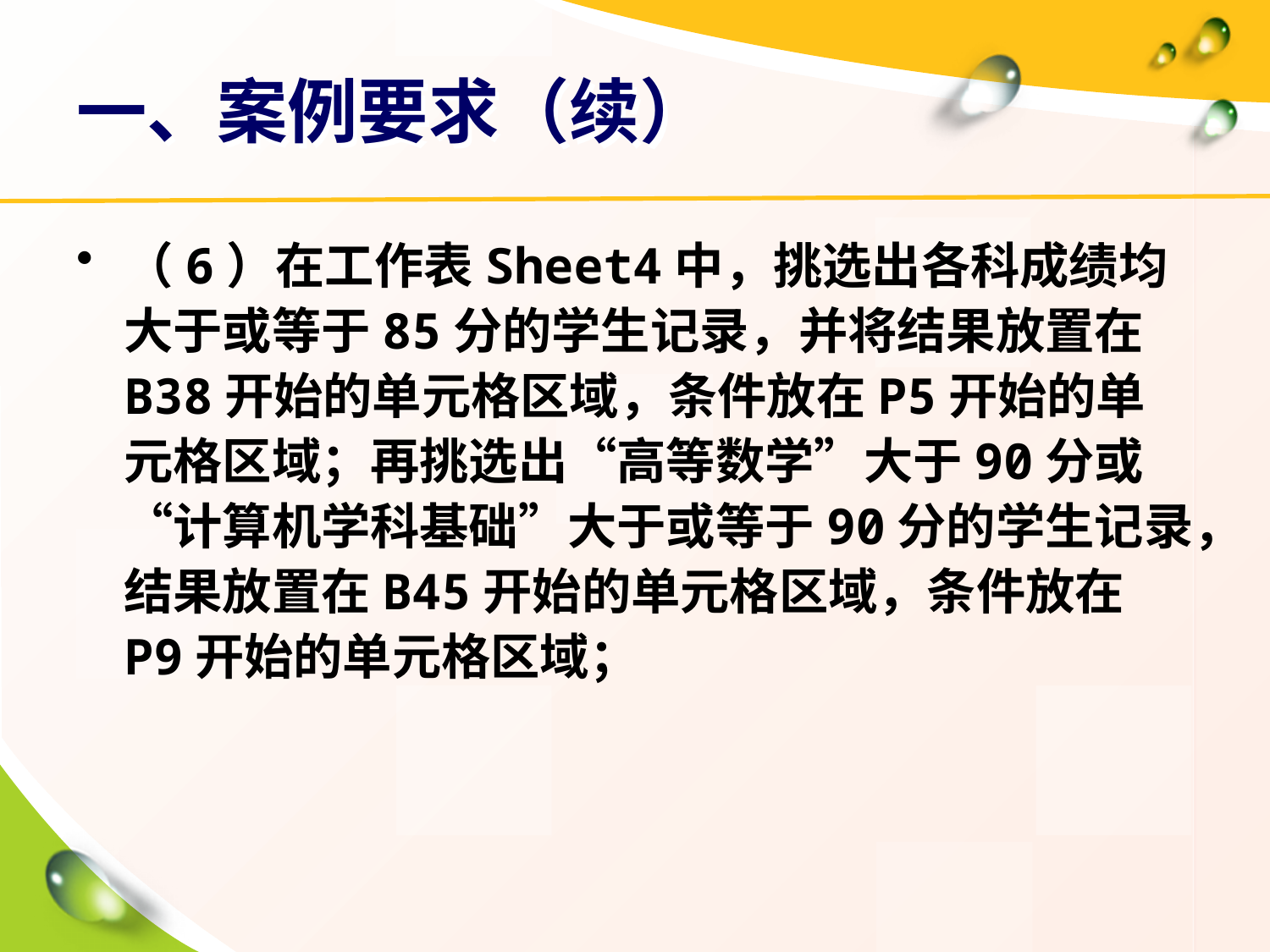

# 一、案例要求（续）
（6）在工作表Sheet4中，挑选出各科成绩均大于或等于85分的学生记录，并将结果放置在B38开始的单元格区域，条件放在P5开始的单元格区域；再挑选出“高等数学”大于90分或“计算机学科基础”大于或等于90分的学生记录，结果放置在B45开始的单元格区域，条件放在P9开始的单元格区域；